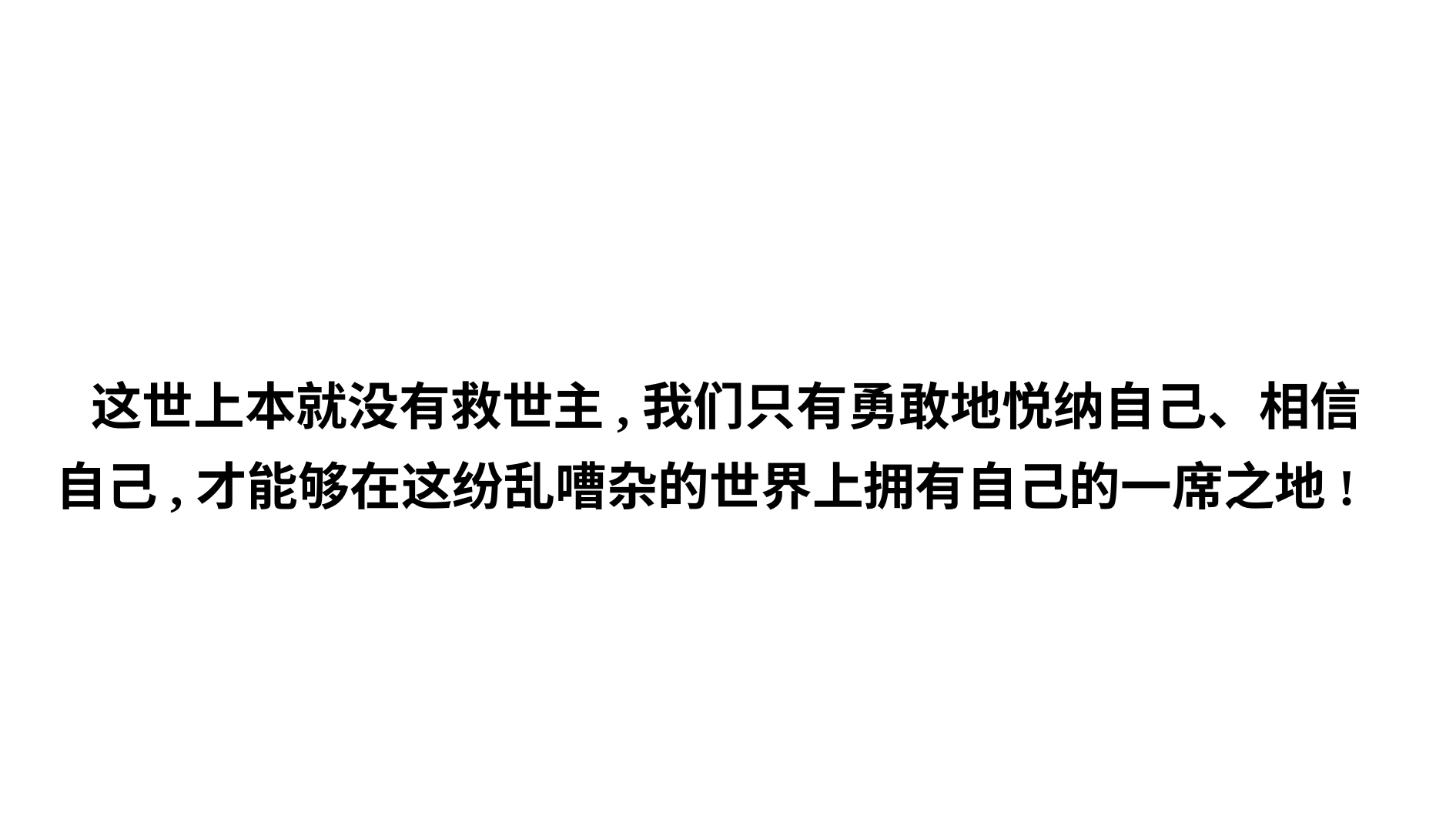

这世上本就没有救世主,我们只有勇敢地悦纳自己、相信自己,才能够在这纷乱嘈杂的世界上拥有自己的一席之地!